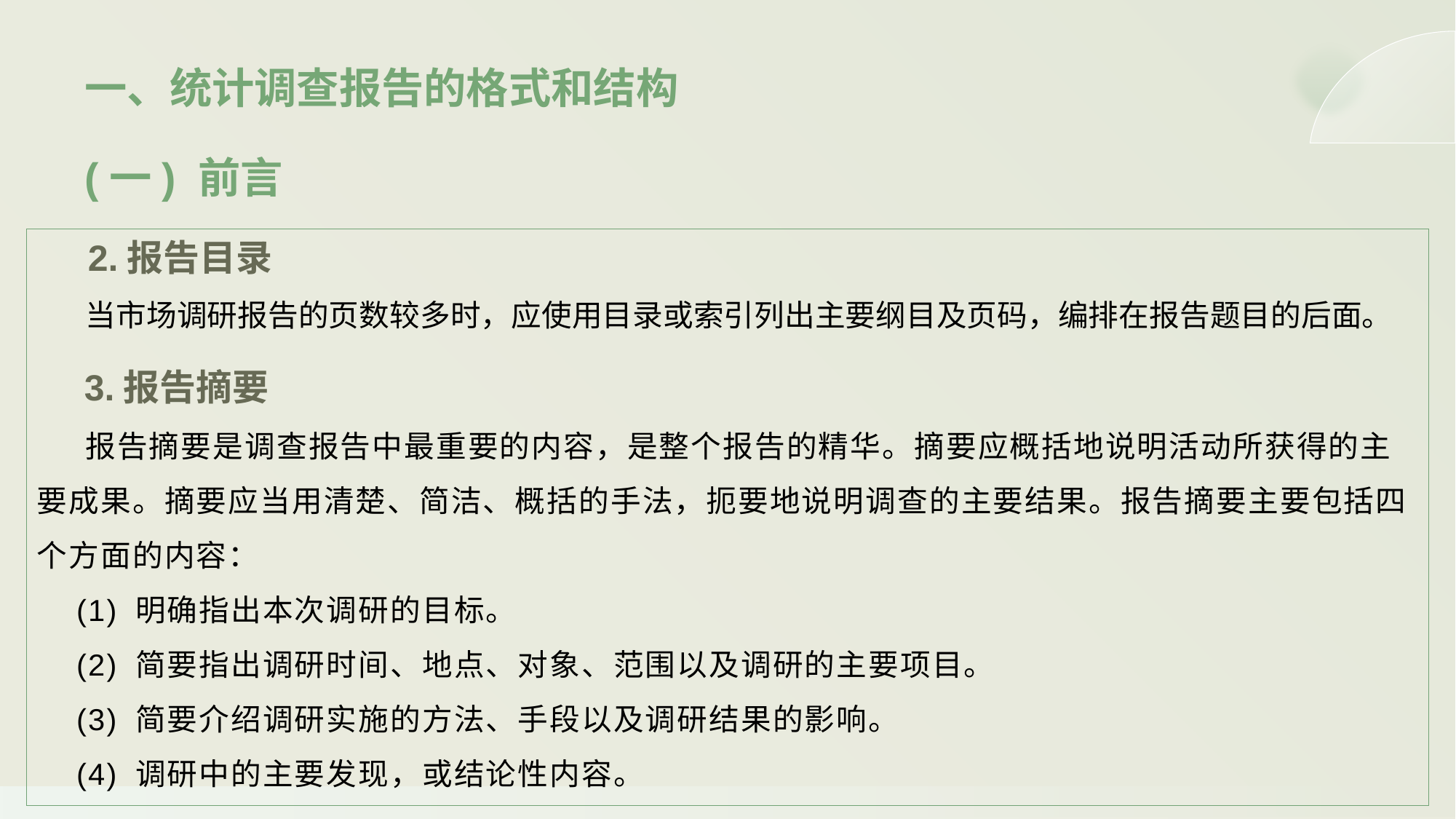

一、统计调查报告的格式和结构
(一) 前言
     2.报告目录
      当市场调研报告的页数较多时，应使用目录或索引列出主要纲目及页码，编排在报告题目的后面。
    3.报告摘要
     报告摘要是调查报告中最重要的内容，是整个报告的精华。摘要应概括地说明活动所获得的主要成果。摘要应当用清楚、简洁、概括的手法，扼要地说明调查的主要结果。报告摘要主要包括四个方面的内容：
    (1) 明确指出本次调研的目标。
    (2) 简要指出调研时间、地点、对象、范围以及调研的主要项目。
    (3) 简要介绍调研实施的方法、手段以及调研结果的影响。
    (4) 调研中的主要发现，或结论性内容。